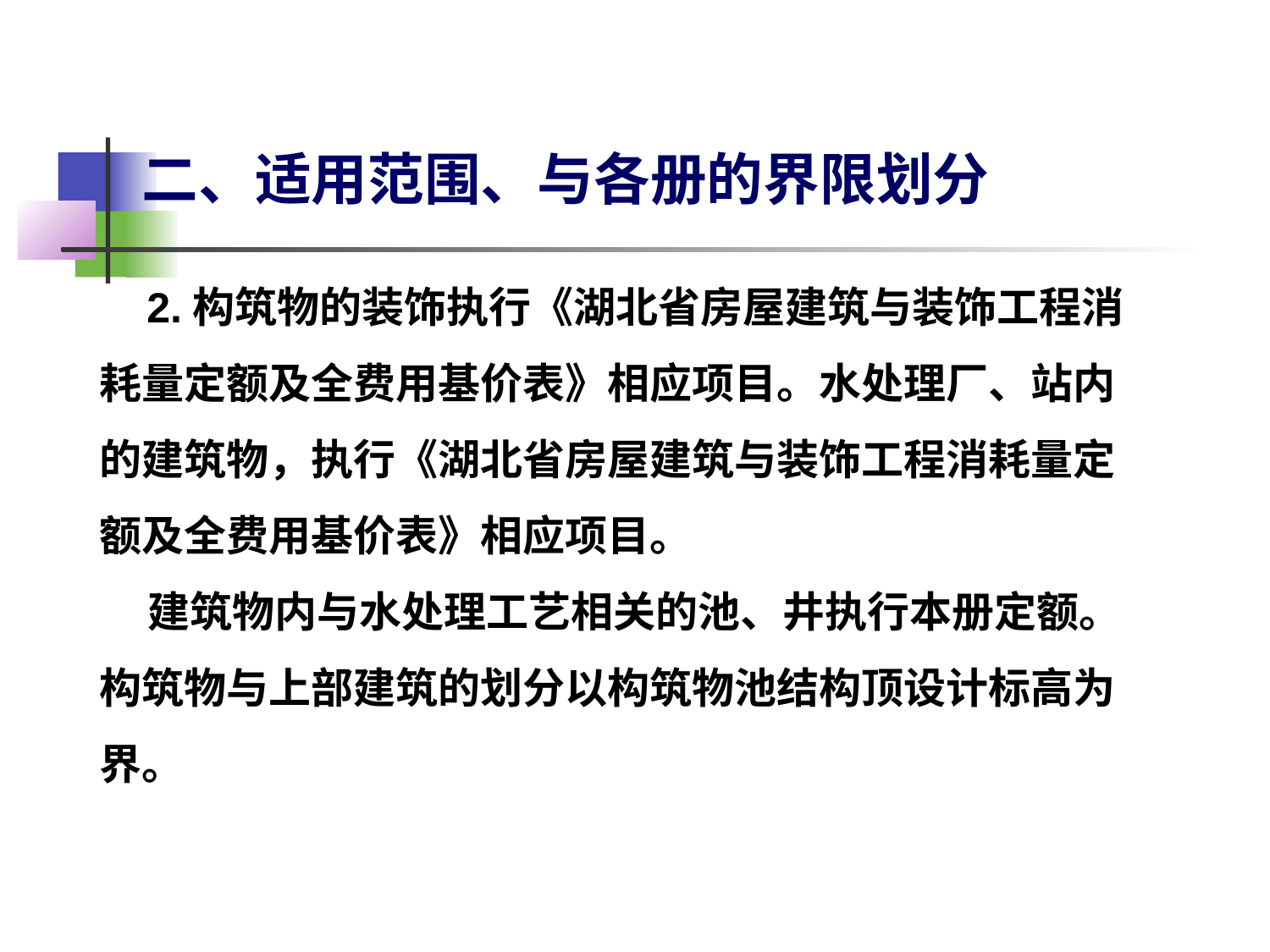

# 二、适用范围、与各册的界限划分
     2.构筑物的装饰执行《湖北省房屋建筑与装饰工程消耗量定额及全费用基价表》相应项目。水处理厂、站内的建筑物，执行《湖北省房屋建筑与装饰工程消耗量定额及全费用基价表》相应项目。
    建筑物内与水处理工艺相关的池、井执行本册定额。构筑物与上部建筑的划分以构筑物池结构顶设计标高为界。